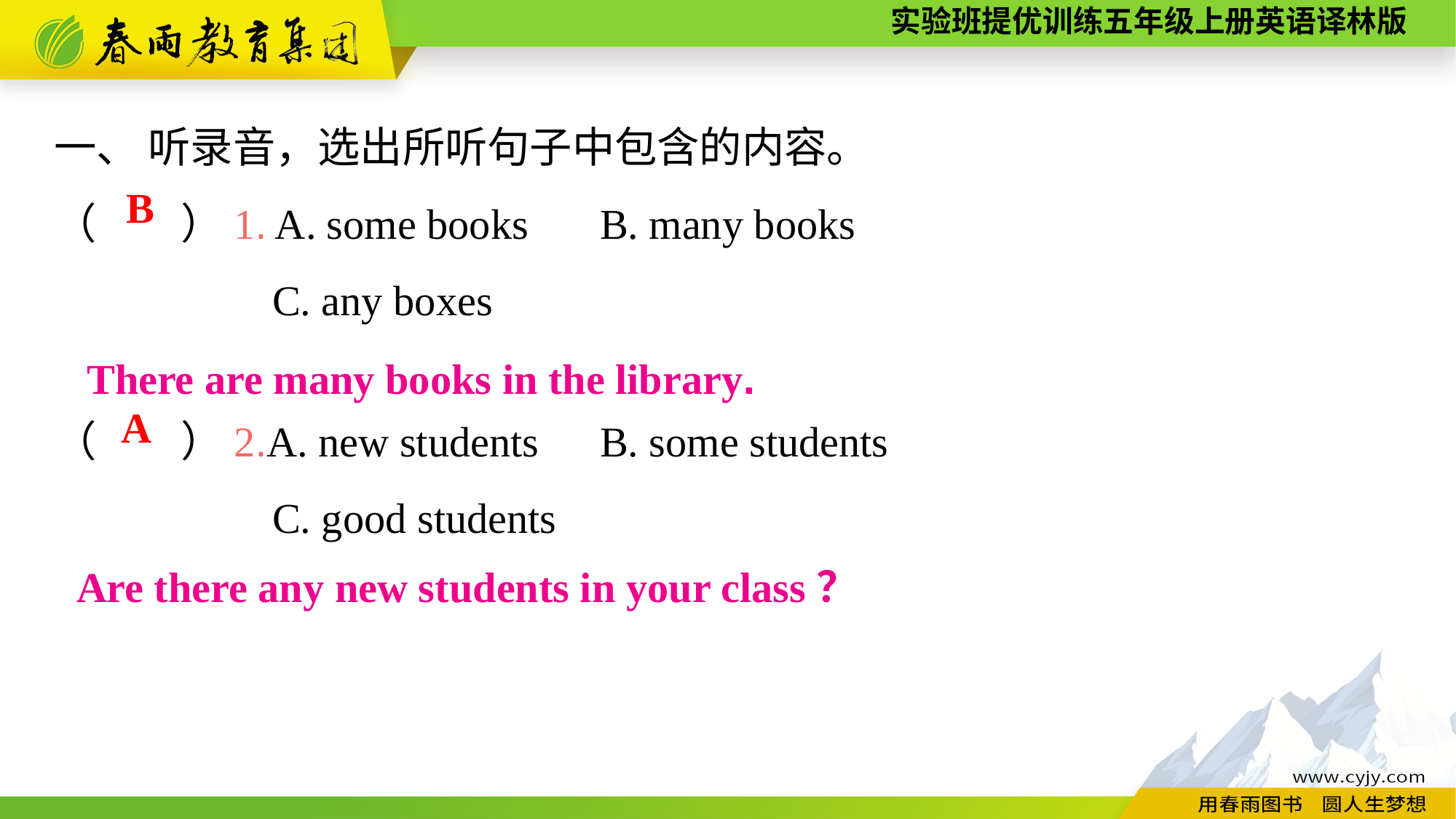

一、 听录音，选出所听句子中包含的内容。
（　　）1. A. some books	B. many books
		C. any boxes

（　　）2.A. new students	B. some students
		C. good students
B
There are many books in the library.
A
Are there any new students in your class？